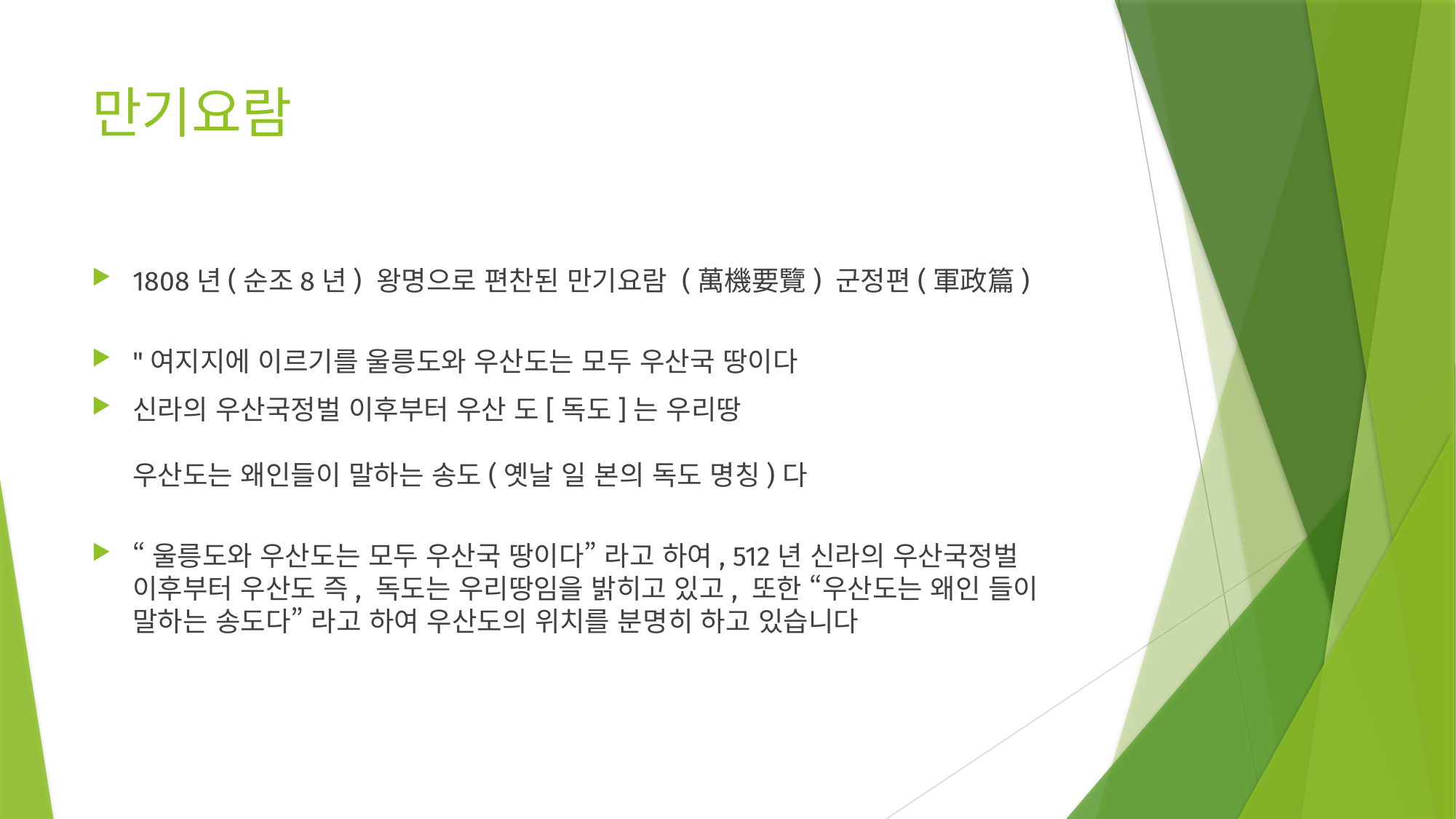

# 만기요람
1808년(순조8년) 왕명으로 편찬된 만기요람 (萬機要覽) 군정편(軍政篇)
"여지지에 이르기를 울릉도와 우산도는 모두 우산국 땅이다
신라의 우산국정벌 이후부터 우산 도[독도]는 우리땅
우산도는 왜인들이 말하는 송도(옛날 일 본의 독도 명칭)다
“울릉도와 우산도는 모두 우산국 땅이다” 라고 하여, 512년 신라의 우산국정벌 이후부터 우산도 즉, 독도는 우리땅임을 밝히고 있고, 또한 “우산도는 왜인 들이 말하는 송도다” 라고 하여 우산도의 위치를 분명히 하고 있습니다